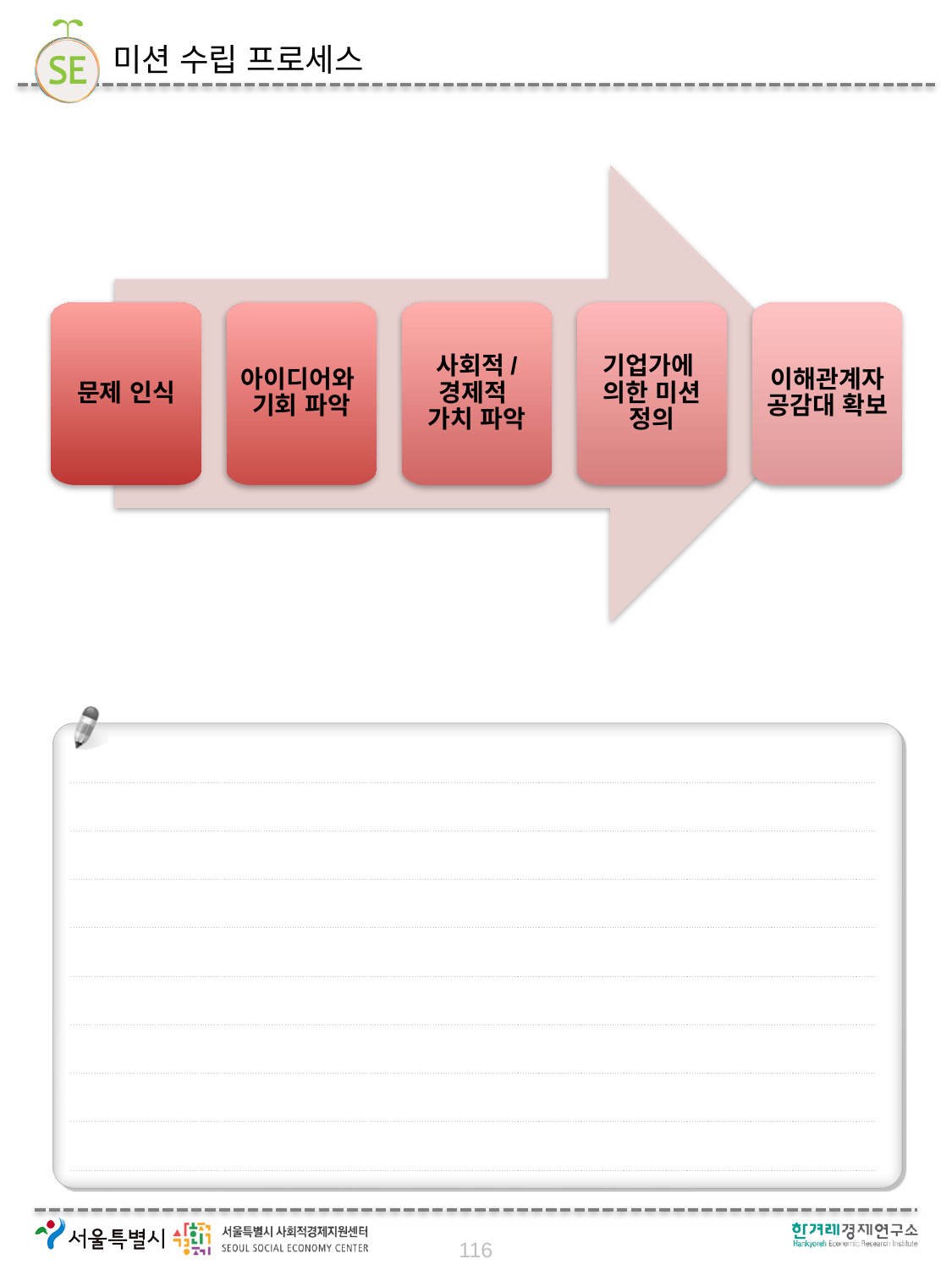

# 미션 수립 프로세스

문제 인식
아이디어와
기회 파악
사회적/
경제적
가치 파악
기업가에
의한 미션 정의
이해관계자 공감대 확보
116